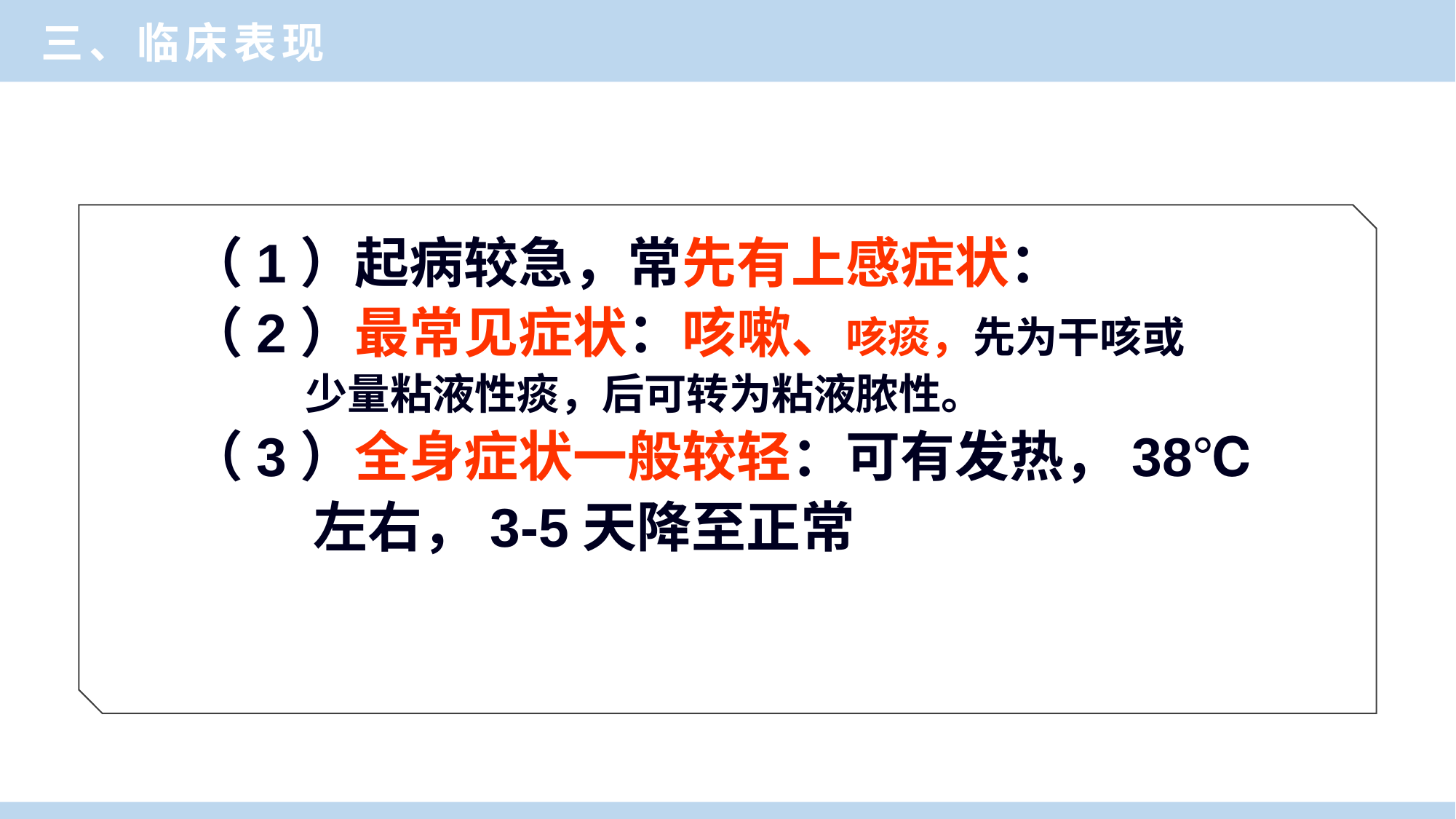

三、临床表现

（1）起病较急，常先有上感症状：
（2）最常见症状：咳嗽、咳痰，先为干咳或
           少量粘液性痰，后可转为粘液脓性。
（3）全身症状一般较轻：可有发热，38℃
         左右，3-5天降至正常